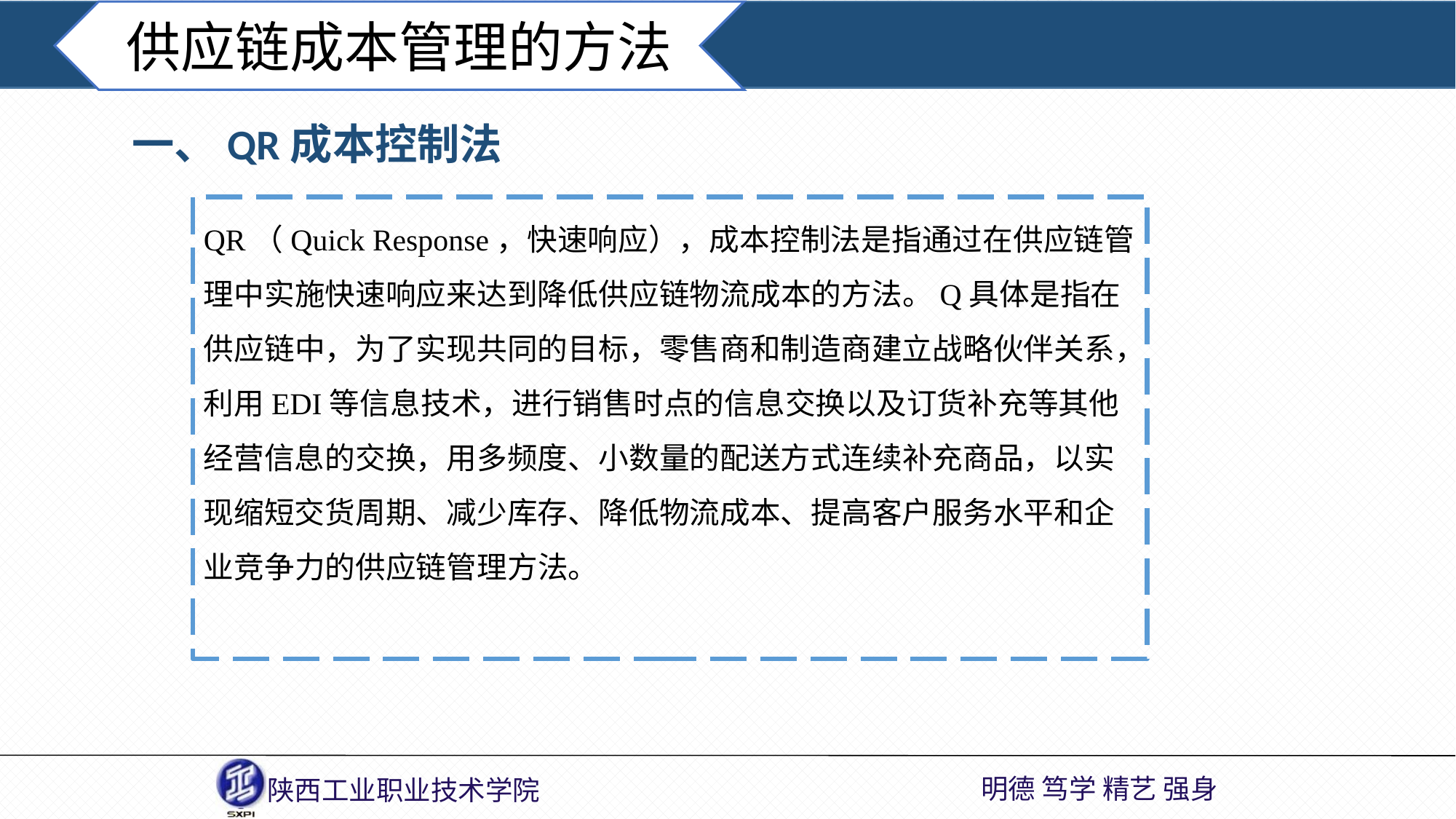

供应链成本管理的方法
一、QR成本控制法
QR（Quick Response，快速响应），成本控制法是指通过在供应链管理中实施快速响应来达到降低供应链物流成本的方法。Q具体是指在供应链中，为了实现共同的目标，零售商和制造商建立战略伙伴关系，利用EDI等信息技术，进行销售时点的信息交换以及订货补充等其他经营信息的交换，用多频度、小数量的配送方式连续补充商品，以实现缩短交货周期、减少库存、降低物流成本、提高客户服务水平和企业竞争力的供应链管理方法。